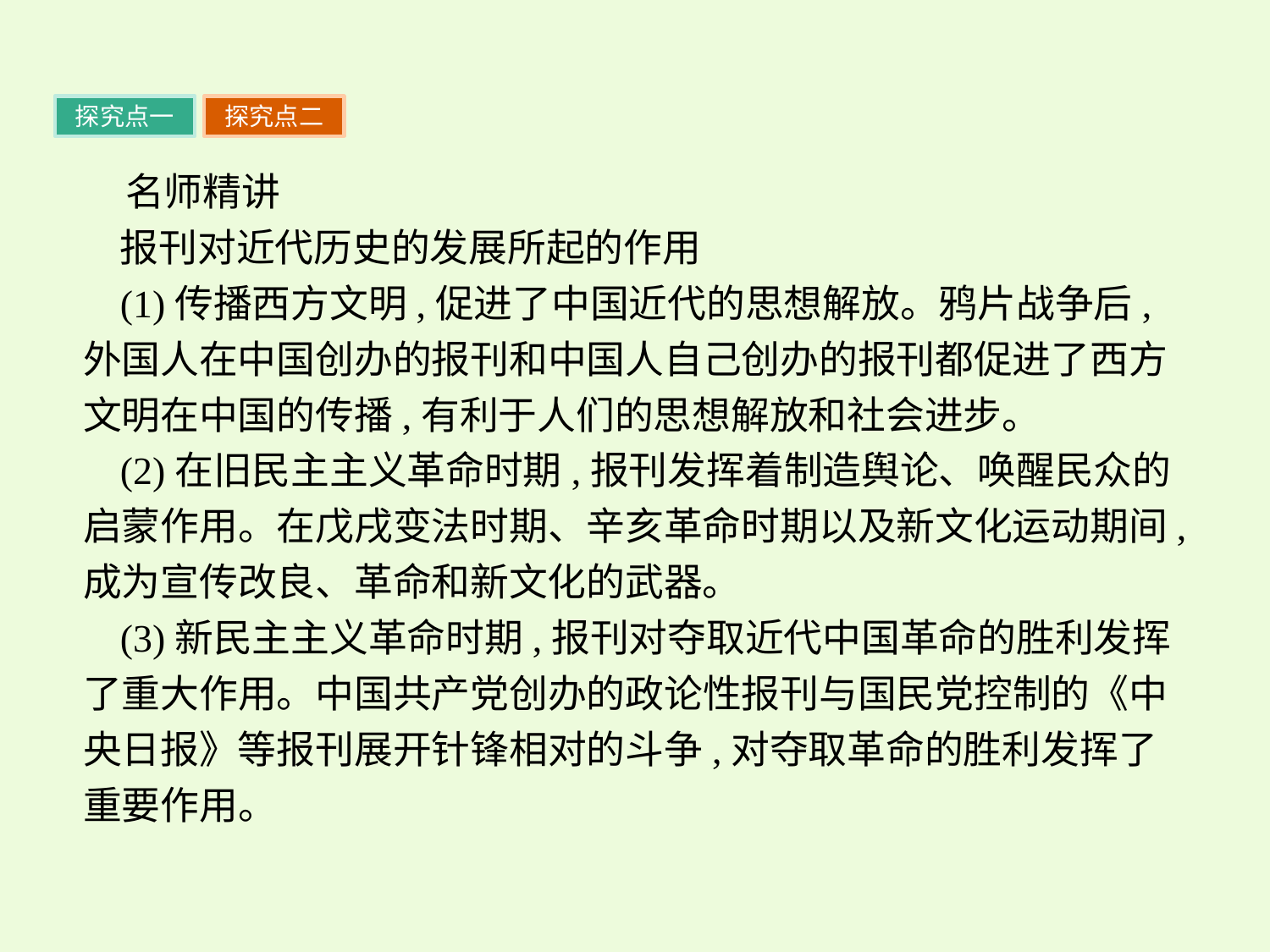

探究点一
探究点二
名师精讲
报刊对近代历史的发展所起的作用
(1)传播西方文明,促进了中国近代的思想解放。鸦片战争后,外国人在中国创办的报刊和中国人自己创办的报刊都促进了西方文明在中国的传播,有利于人们的思想解放和社会进步。
(2)在旧民主主义革命时期,报刊发挥着制造舆论、唤醒民众的启蒙作用。在戊戌变法时期、辛亥革命时期以及新文化运动期间,成为宣传改良、革命和新文化的武器。
(3)新民主主义革命时期,报刊对夺取近代中国革命的胜利发挥了重大作用。中国共产党创办的政论性报刊与国民党控制的《中央日报》等报刊展开针锋相对的斗争,对夺取革命的胜利发挥了重要作用。